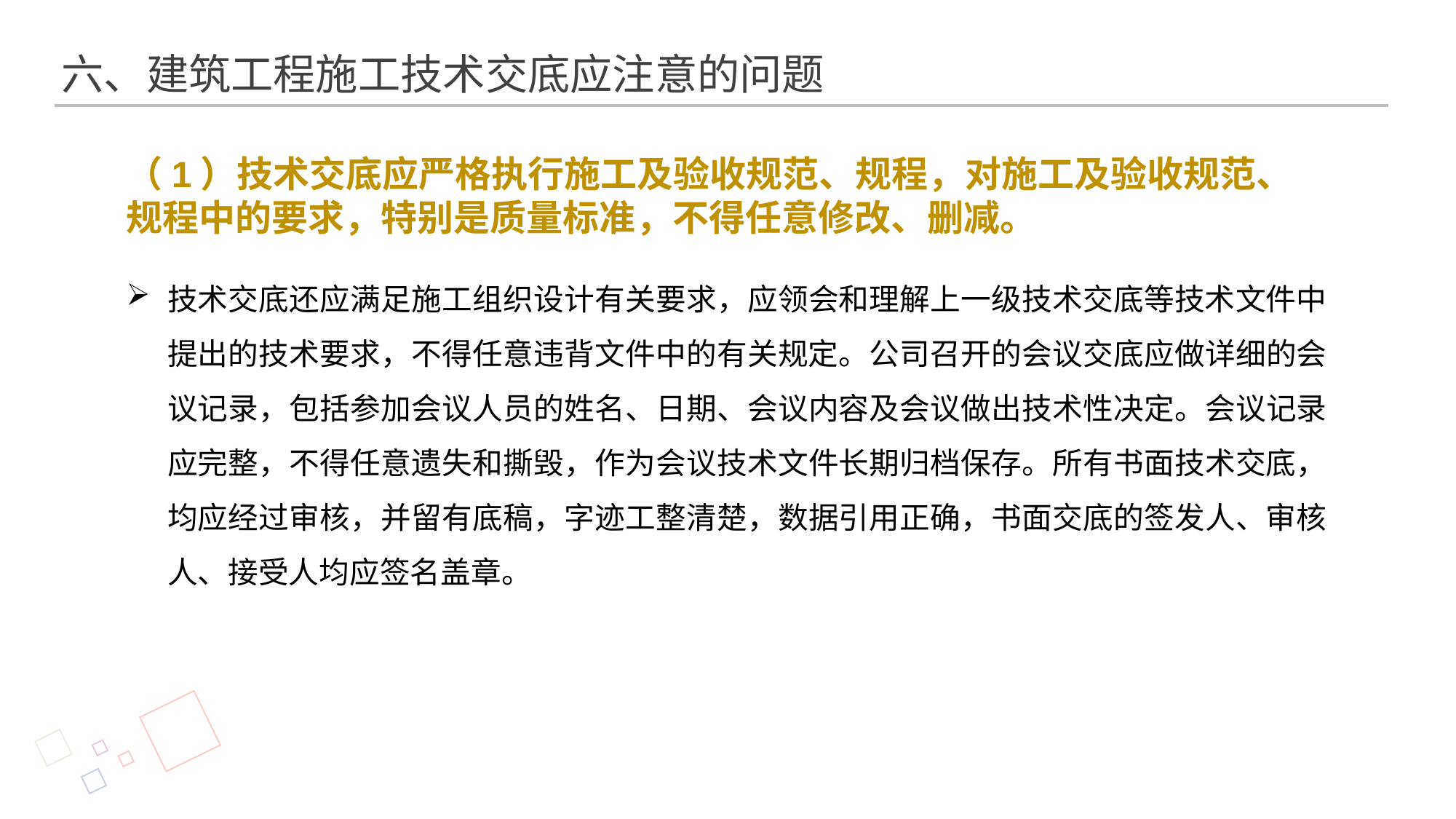

六、建筑工程施工技术交底应注意的问题
（1）技术交底应严格执行施工及验收规范、规程，对施工及验收规范、规程中的要求，特别是质量标准，不得任意修改、删减。
技术交底还应满足施工组织设计有关要求，应领会和理解上一级技术交底等技术文件中提出的技术要求，不得任意违背文件中的有关规定。公司召开的会议交底应做详细的会议记录，包括参加会议人员的姓名、日期、会议内容及会议做出技术性决定。会议记录应完整，不得任意遗失和撕毁，作为会议技术文件长期归档保存。所有书面技术交底，均应经过审核，并留有底稿，字迹工整清楚，数据引用正确，书面交底的签发人、审核人、接受人均应签名盖章。